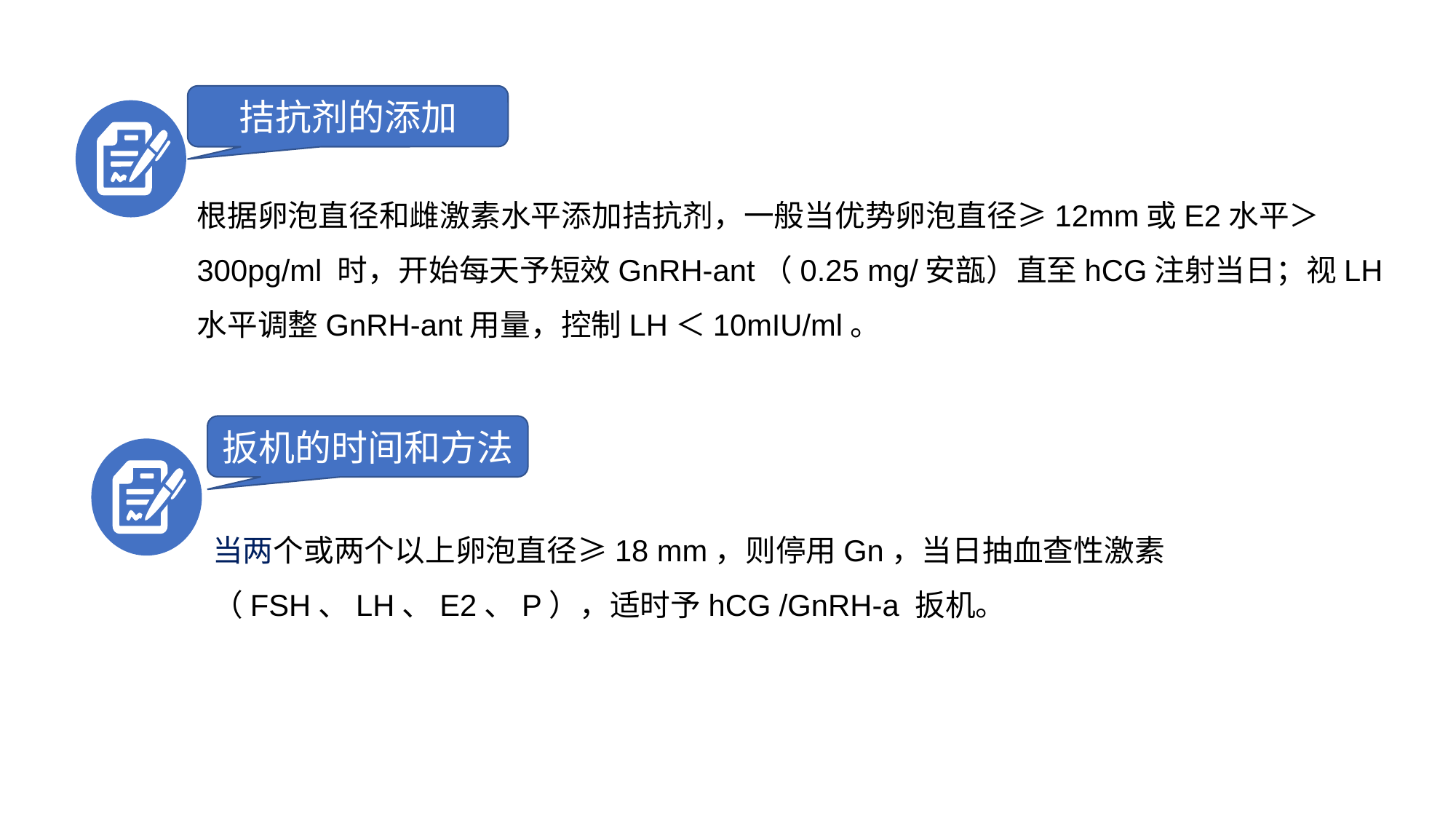

拮抗剂的添加

根据卵泡直径和雌激素水平添加拮抗剂，一般当优势卵泡直径≥12mm或E2水平＞300pg/ml 时，开始每天予短效GnRH-ant（0.25 mg/安瓿）直至hCG注射当日；视LH水平调整GnRH-ant用量，控制LH＜10mIU/ml。

扳机的时间和方法

当两个或两个以上卵泡直径≥18 mm，则停用Gn，当日抽血查性激素（FSH、LH、E2、P），适时予hCG /GnRH-a 扳机。